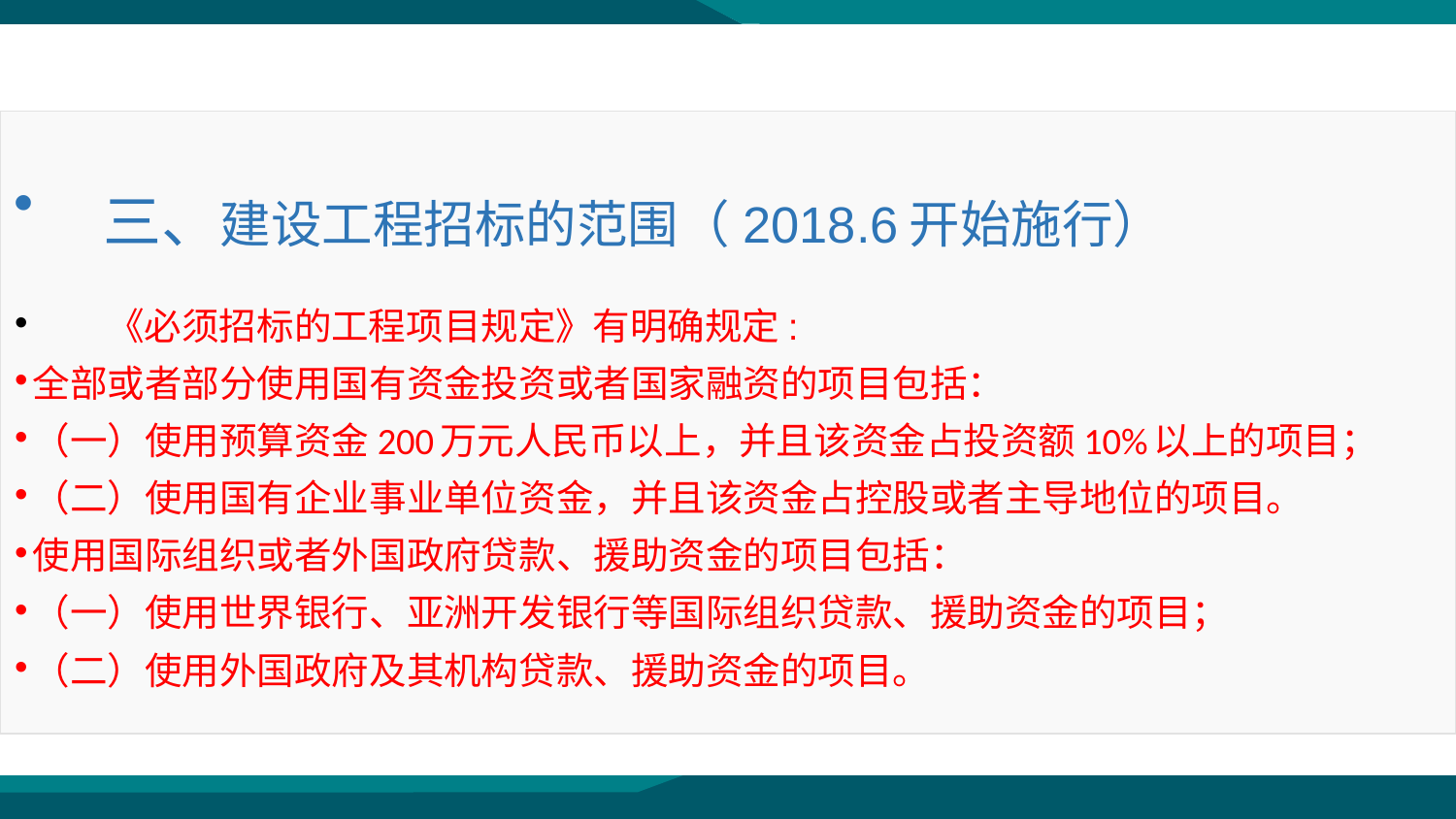

三、建设工程招标的范围（2018.6开始施行）

        《必须招标的工程项目规定》有明确规定:
全部或者部分使用国有资金投资或者国家融资的项目包括：
（一）使用预算资金200万元人民币以上，并且该资金占投资额10%以上的项目；
（二）使用国有企业事业单位资金，并且该资金占控股或者主导地位的项目。
使用国际组织或者外国政府贷款、援助资金的项目包括：
（一）使用世界银行、亚洲开发银行等国际组织贷款、援助资金的项目；
（二）使用外国政府及其机构贷款、援助资金的项目。